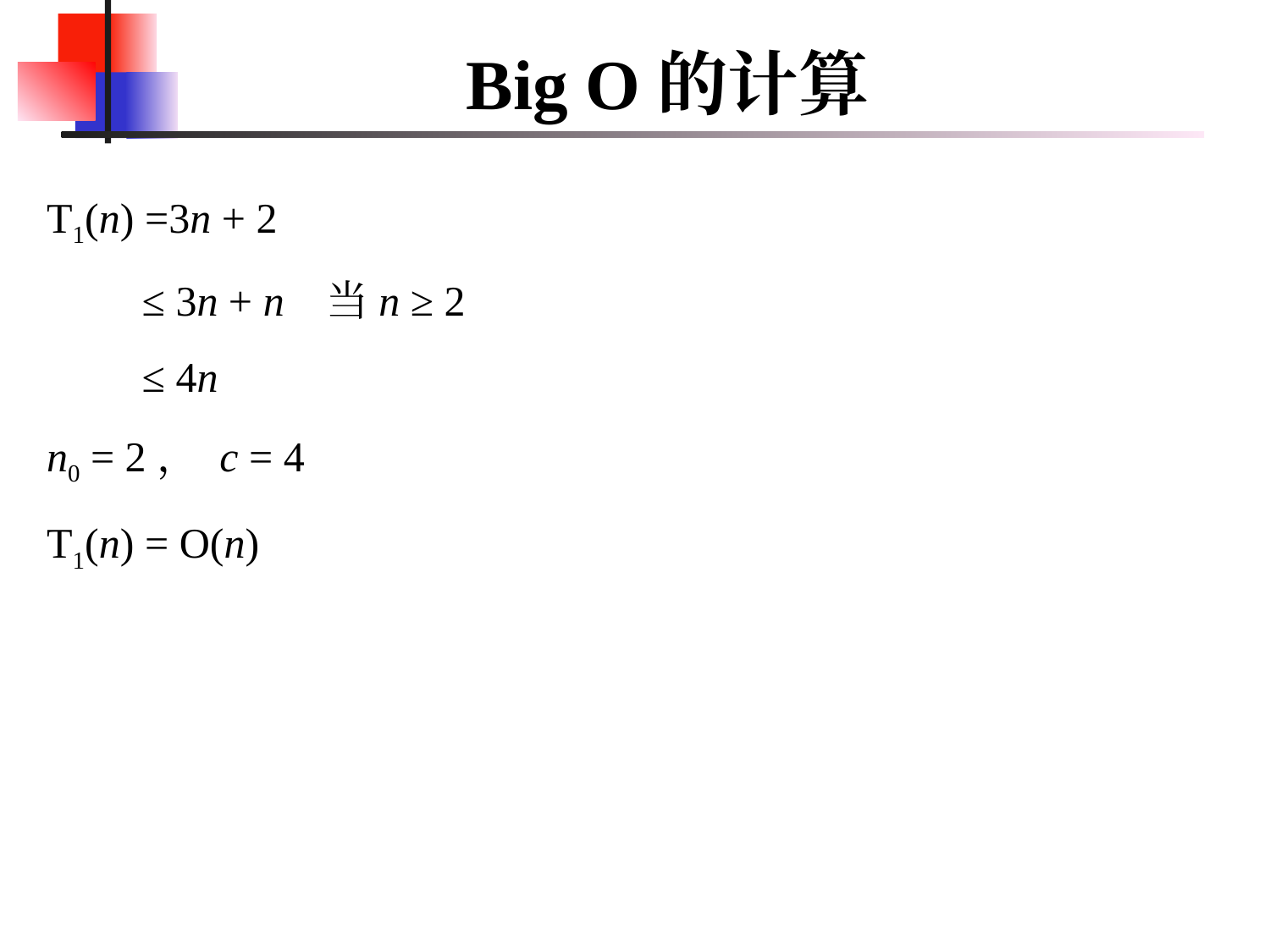

# Big O的计算
T1(n) =3n + 2
         ≤ 3n + n   当n ≥ 2
         ≤ 4n
n0 = 2， c = 4
T1(n) = O(n)